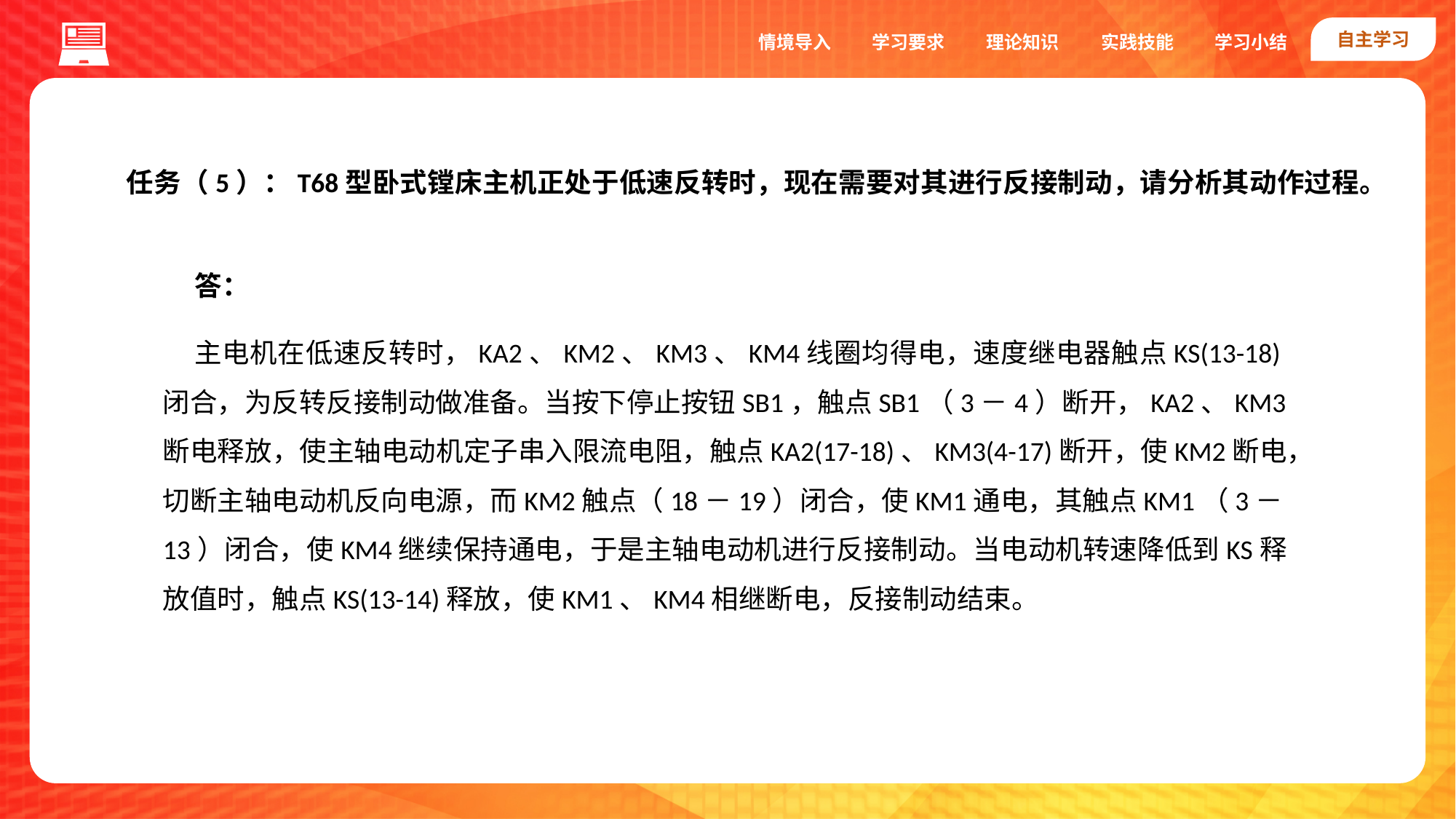

自主学习
实践技能
情境导入
学习要求
理论知识
学习小结

任务（5）：T68型卧式镗床主机正处于低速反转时，现在需要对其进行反接制动，请分析其动作过程。
答：
主电机在低速反转时，KA2、KM2、KM3、KM4线圈均得电，速度继电器触点KS(13-18)闭合，为反转反接制动做准备。当按下停止按钮SB1，触点SB1（3－4）断开，KA2、KM3断电释放，使主轴电动机定子串入限流电阻，触点KA2(17-18)、KM3(4-17)断开，使KM2断电，切断主轴电动机反向电源，而KM2触点（18－19）闭合，使KM1通电，其触点KM1（3－13）闭合，使KM4继续保持通电，于是主轴电动机进行反接制动。当电动机转速降低到KS释放值时，触点KS(13-14)释放，使KM1、KM4相继断电，反接制动结束。